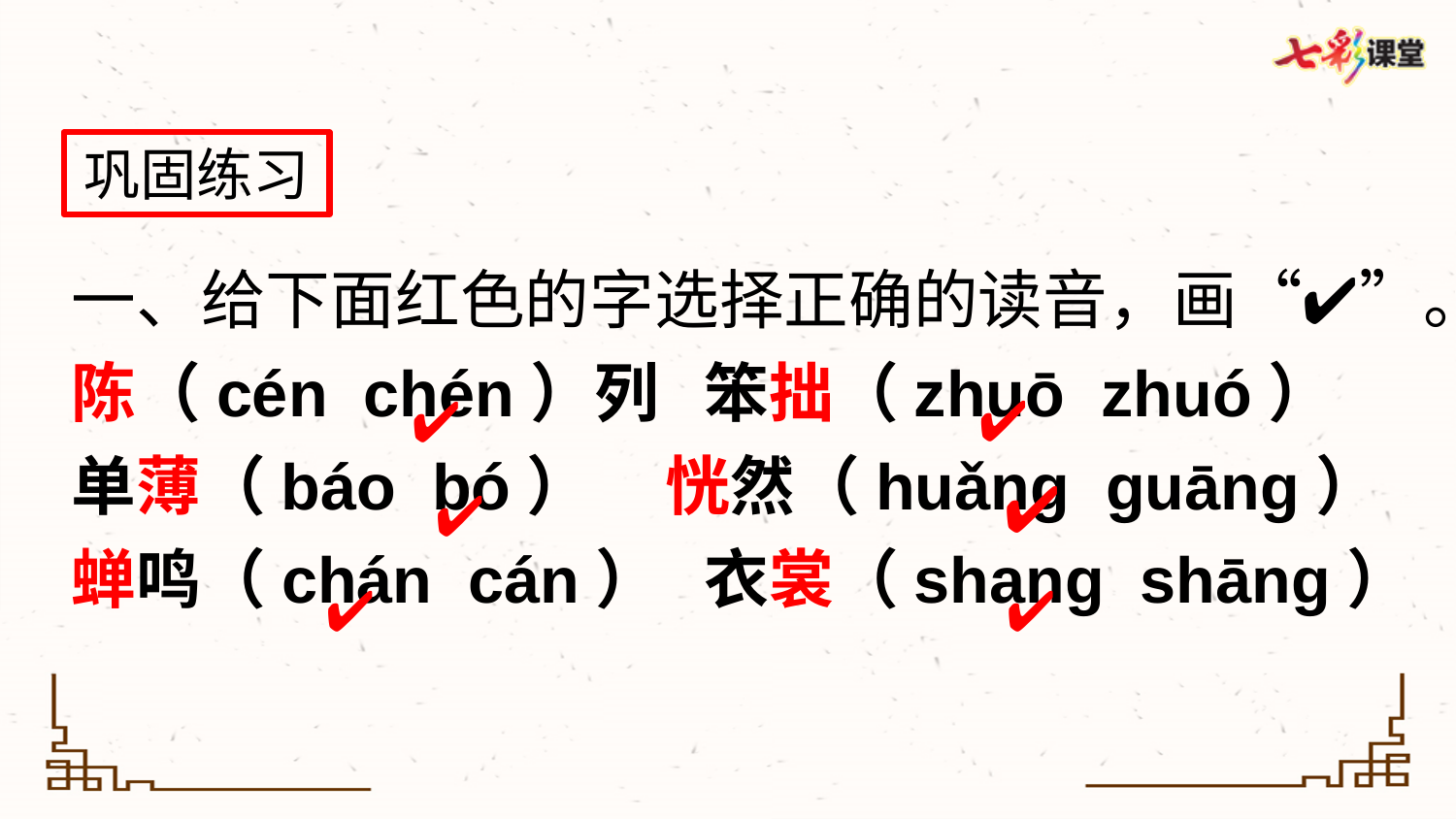

巩固练习
一、给下面红色的字选择正确的读音，画“✔”。
陈（cén  chén）列   笨拙（zhuō  zhuó）
单薄（báo  bó）     恍然（huǎng  guāng）
蝉鸣（chán  cán）   衣裳（shang  shāng）
✔
✔
✔
✔
✔
✔